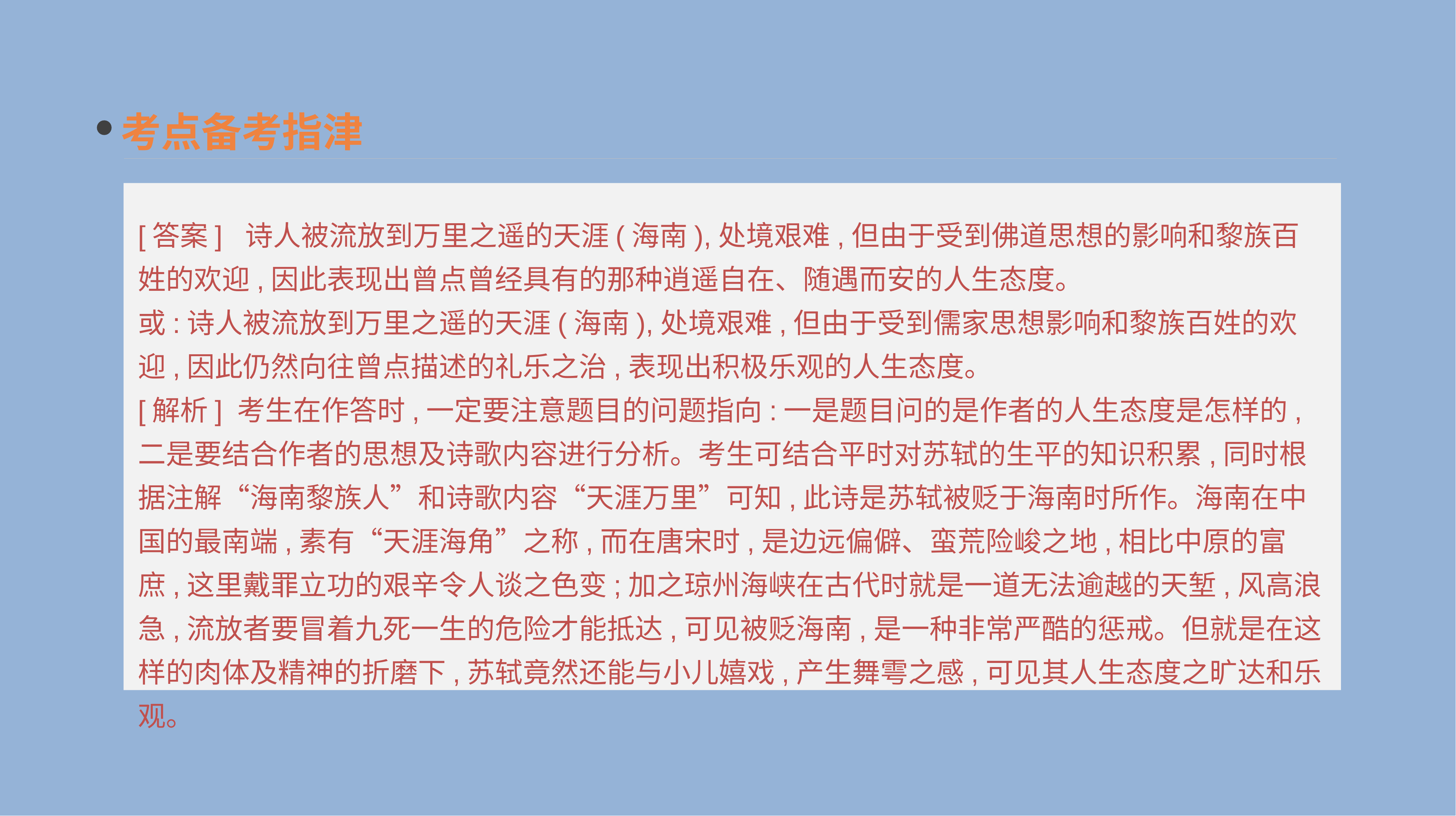

考点备考指津

[答案]  诗人被流放到万里之遥的天涯(海南),处境艰难,但由于受到佛道思想的影响和黎族百姓的欢迎,因此表现出曾点曾经具有的那种逍遥自在、随遇而安的人生态度。
或:诗人被流放到万里之遥的天涯(海南),处境艰难,但由于受到儒家思想影响和黎族百姓的欢迎,因此仍然向往曾点描述的礼乐之治,表现出积极乐观的人生态度。
[解析] 考生在作答时,一定要注意题目的问题指向:一是题目问的是作者的人生态度是怎样的,二是要结合作者的思想及诗歌内容进行分析。考生可结合平时对苏轼的生平的知识积累,同时根据注解“海南黎族人”和诗歌内容“天涯万里”可知,此诗是苏轼被贬于海南时所作。海南在中国的最南端,素有“天涯海角”之称,而在唐宋时,是边远偏僻、蛮荒险峻之地,相比中原的富庶,这里戴罪立功的艰辛令人谈之色变;加之琼州海峡在古代时就是一道无法逾越的天堑,风高浪急,流放者要冒着九死一生的危险才能抵达,可见被贬海南,是一种非常严酷的惩戒。但就是在这样的肉体及精神的折磨下,苏轼竟然还能与小儿嬉戏,产生舞雩之感,可见其人生态度之旷达和乐观。